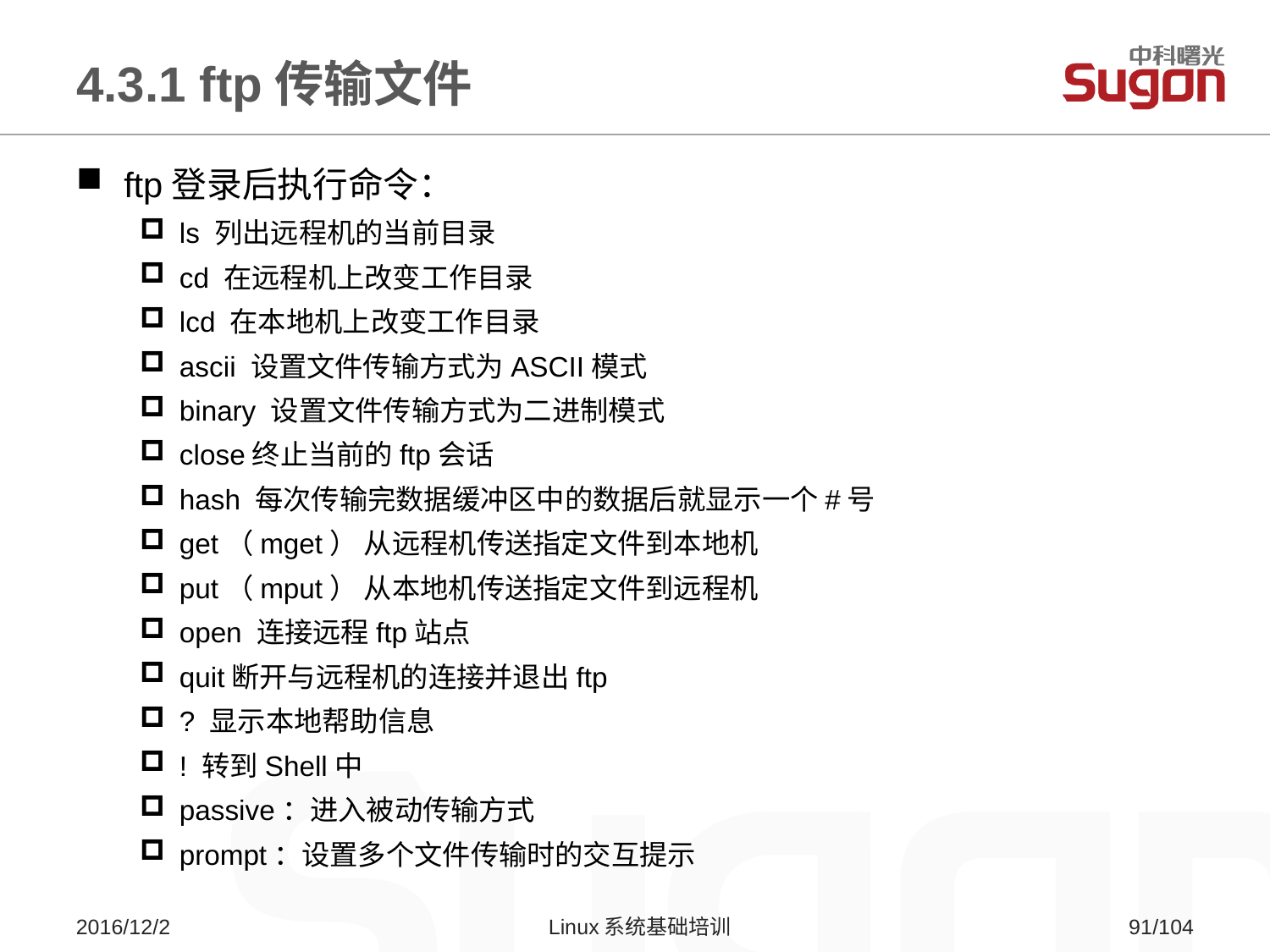

# 4.3.1 ftp传输文件
ftp登录后执行命令：
ls 列出远程机的当前目录
cd 在远程机上改变工作目录
lcd 在本地机上改变工作目录
ascii 设置文件传输方式为ASCII模式
binary 设置文件传输方式为二进制模式
close终止当前的ftp会话
hash 每次传输完数据缓冲区中的数据后就显示一个#号
get（mget） 从远程机传送指定文件到本地机
put（mput） 从本地机传送指定文件到远程机
open 连接远程ftp站点
quit断开与远程机的连接并退出ftp
? 显示本地帮助信息
! 转到Shell中
passive：进入被动传输方式
prompt：设置多个文件传输时的交互提示